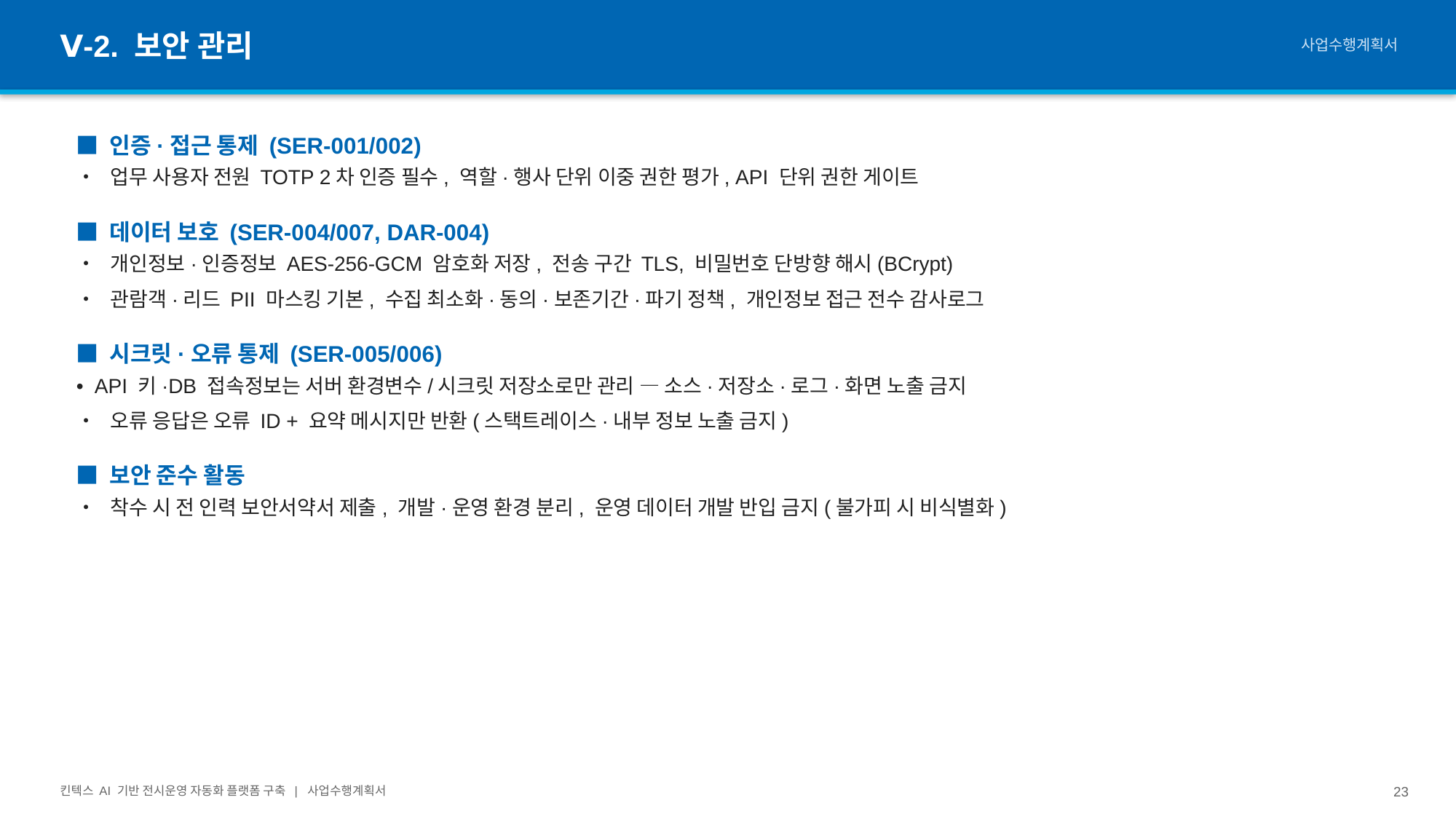

Ⅴ-2. 보안 관리
사업수행계획서

■ 인증·접근 통제 (SER-001/002)
•  업무 사용자 전원 TOTP 2차 인증 필수, 역할·행사 단위 이중 권한 평가, API 단위 권한 게이트
■ 데이터 보호 (SER-004/007, DAR-004)
•  개인정보·인증정보 AES-256-GCM 암호화 저장, 전송 구간 TLS, 비밀번호 단방향 해시(BCrypt)
•  관람객·리드 PII 마스킹 기본, 수집 최소화·동의·보존기간·파기 정책, 개인정보 접근 전수 감사로그
■ 시크릿·오류 통제 (SER-005/006)
•  API 키·DB 접속정보는 서버 환경변수/시크릿 저장소로만 관리 — 소스·저장소·로그·화면 노출 금지
•  오류 응답은 오류 ID + 요약 메시지만 반환(스택트레이스·내부 정보 노출 금지)
■ 보안 준수 활동
•  착수 시 전 인력 보안서약서 제출, 개발·운영 환경 분리, 운영 데이터 개발 반입 금지(불가피 시 비식별화)
킨텍스 AI 기반 전시운영 자동화 플랫폼 구축  |  사업수행계획서
23